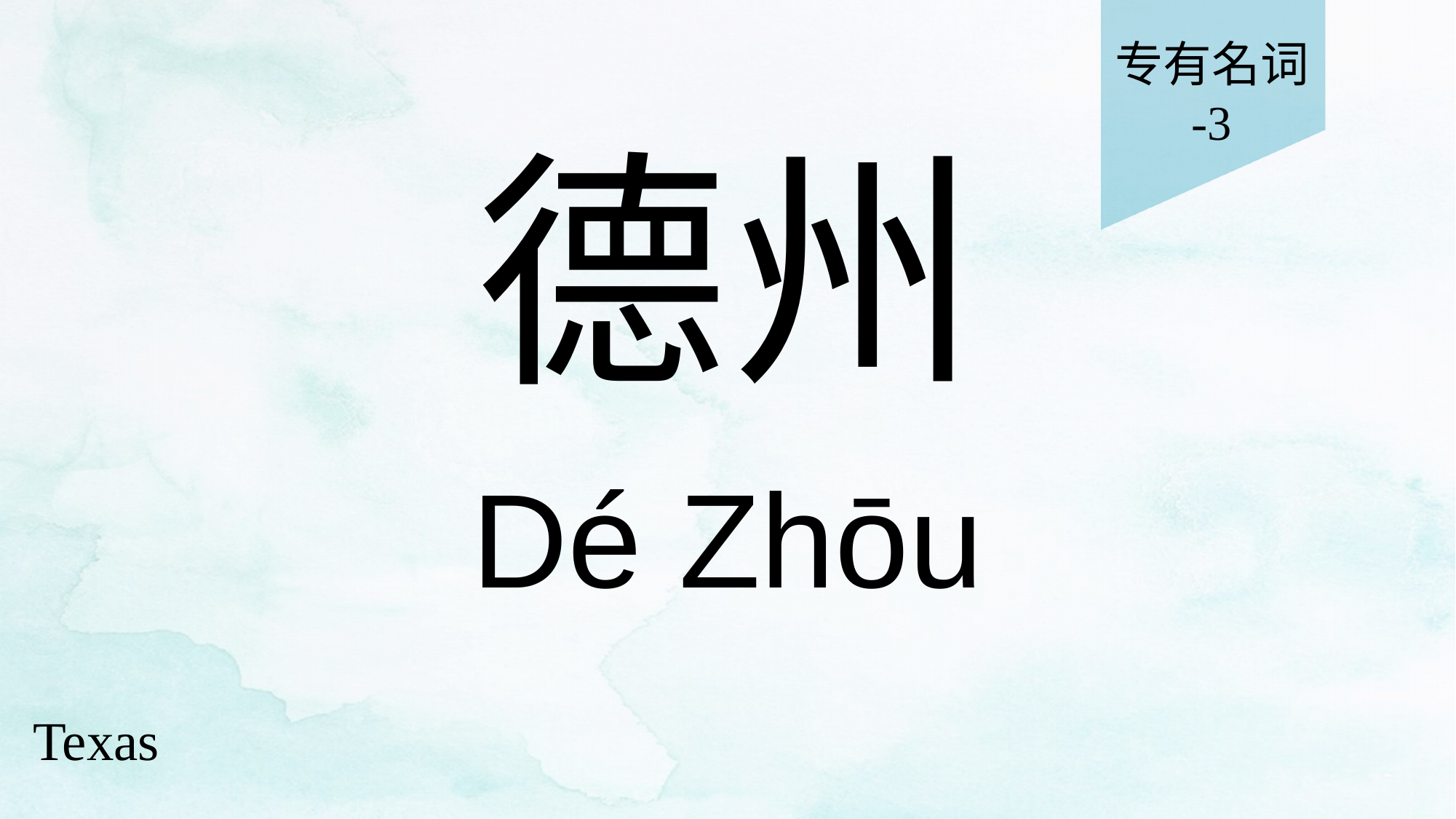

专有名词
-3
# 德州
Dé Zhōu
Texas